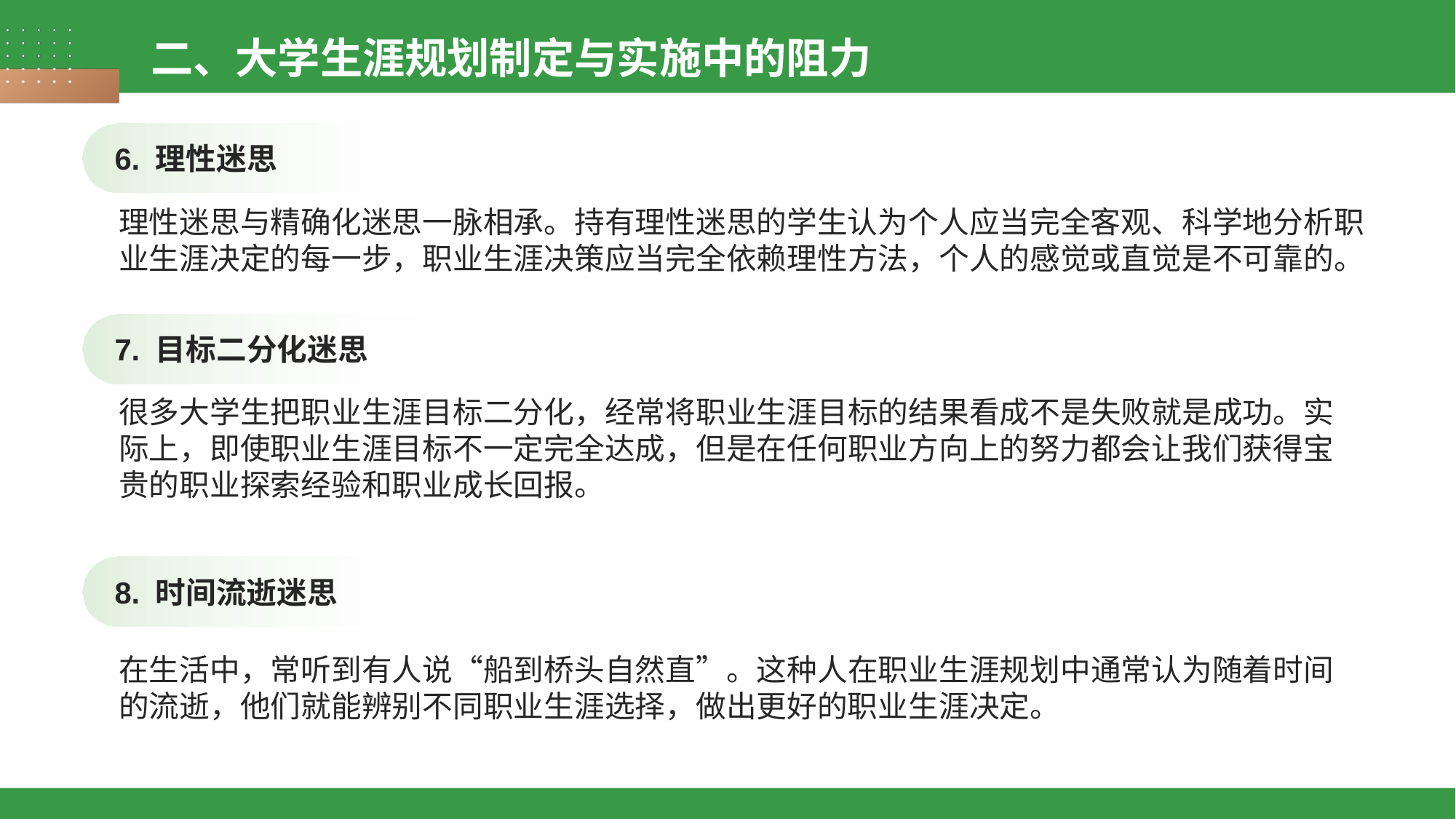

二、大学生涯规划制定与实施中的阻力
6. 理性迷思
理性迷思与精确化迷思一脉相承。持有理性迷思的学生认为个人应当完全客观、科学地分析职业生涯决定的每一步，职业生涯决策应当完全依赖理性方法，个人的感觉或直觉是不可靠的。
7. 目标二分化迷思
很多大学生把职业生涯目标二分化，经常将职业生涯目标的结果看成不是失败就是成功。实际上，即使职业生涯目标不一定完全达成，但是在任何职业方向上的努力都会让我们获得宝贵的职业探索经验和职业成长回报。
8. 时间流逝迷思
在生活中，常听到有人说“船到桥头自然直”。这种人在职业生涯规划中通常认为随着时间的流逝，他们就能辨别不同职业生涯选择，做出更好的职业生涯决定。